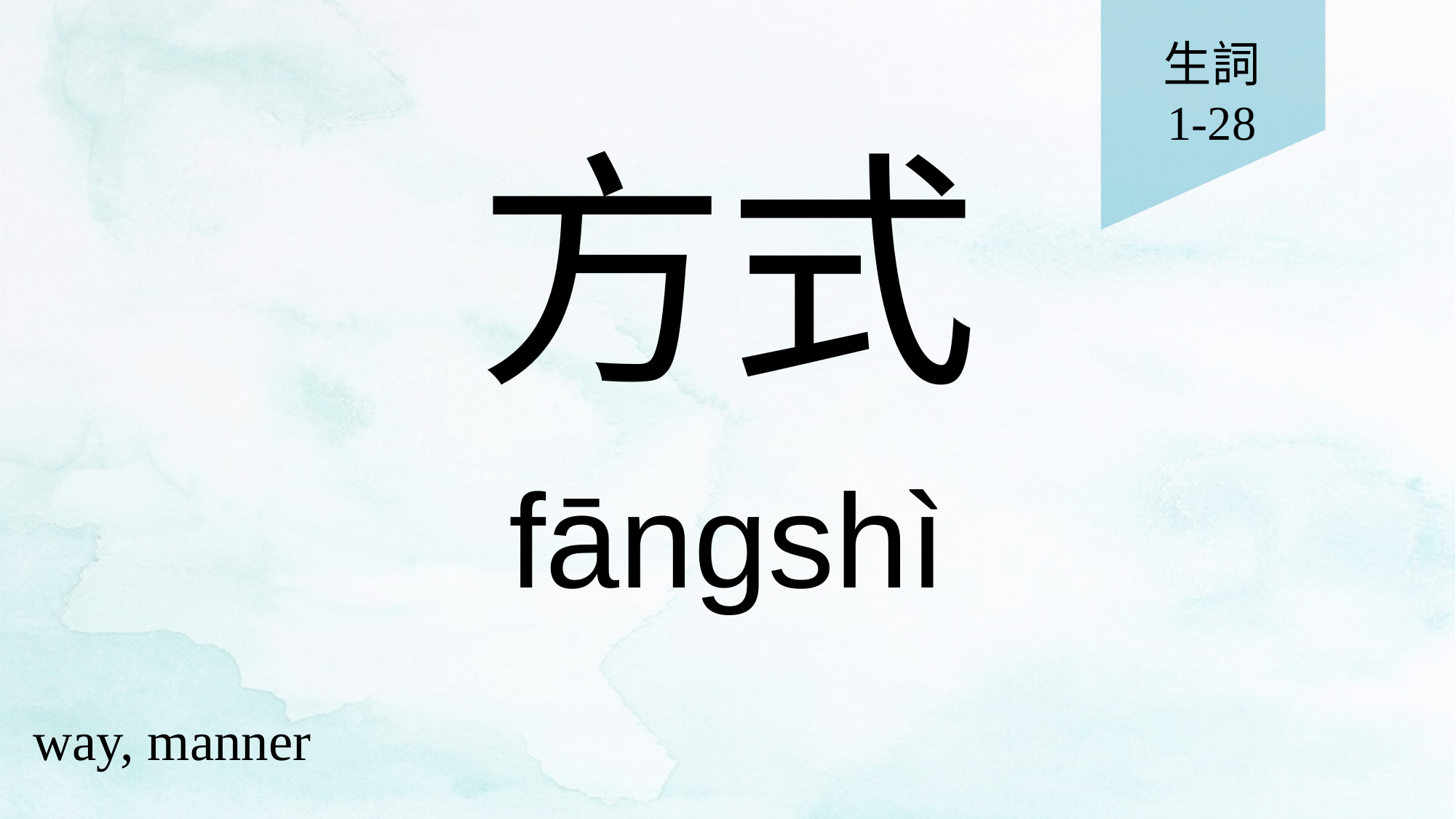

生詞
1-28
# 方式
fāngshì
way, manner